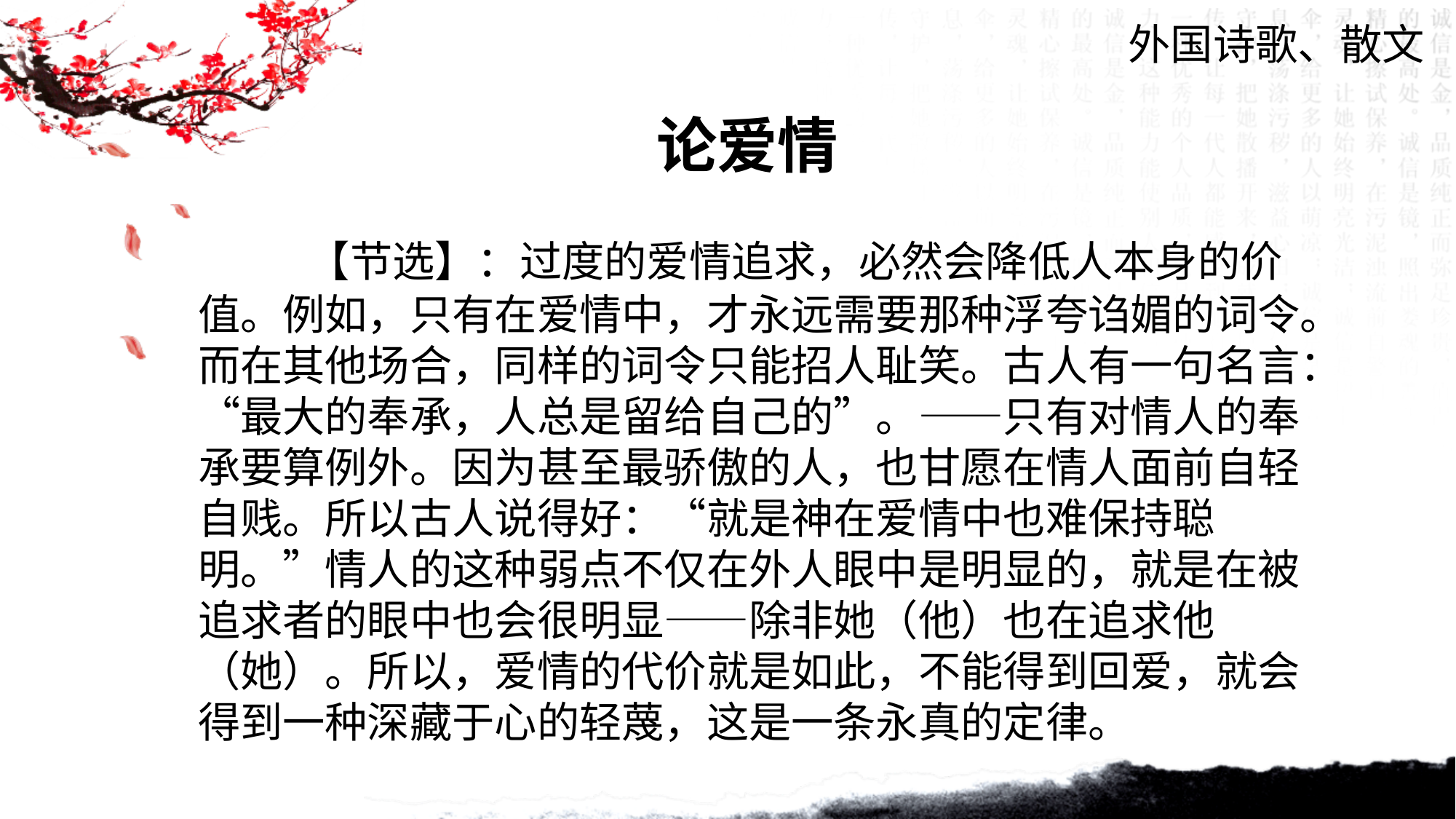

外国诗歌、散文
论爱情
          【节选】：过度的爱情追求，必然会降低人本身的价值。例如，只有在爱情中，才永远需要那种浮夸诌媚的词令。而在其他场合，同样的词令只能招人耻笑。古人有一句名言：“最大的奉承，人总是留给自己的”。——只有对情人的奉承要算例外。因为甚至最骄傲的人，也甘愿在情人面前自轻自贱。所以古人说得好：“就是神在爱情中也难保持聪明。”情人的这种弱点不仅在外人眼中是明显的，就是在被追求者的眼中也会很明显——除非她（他）也在追求他（她）。所以，爱情的代价就是如此，不能得到回爱，就会得到一种深藏于心的轻蔑，这是一条永真的定律。